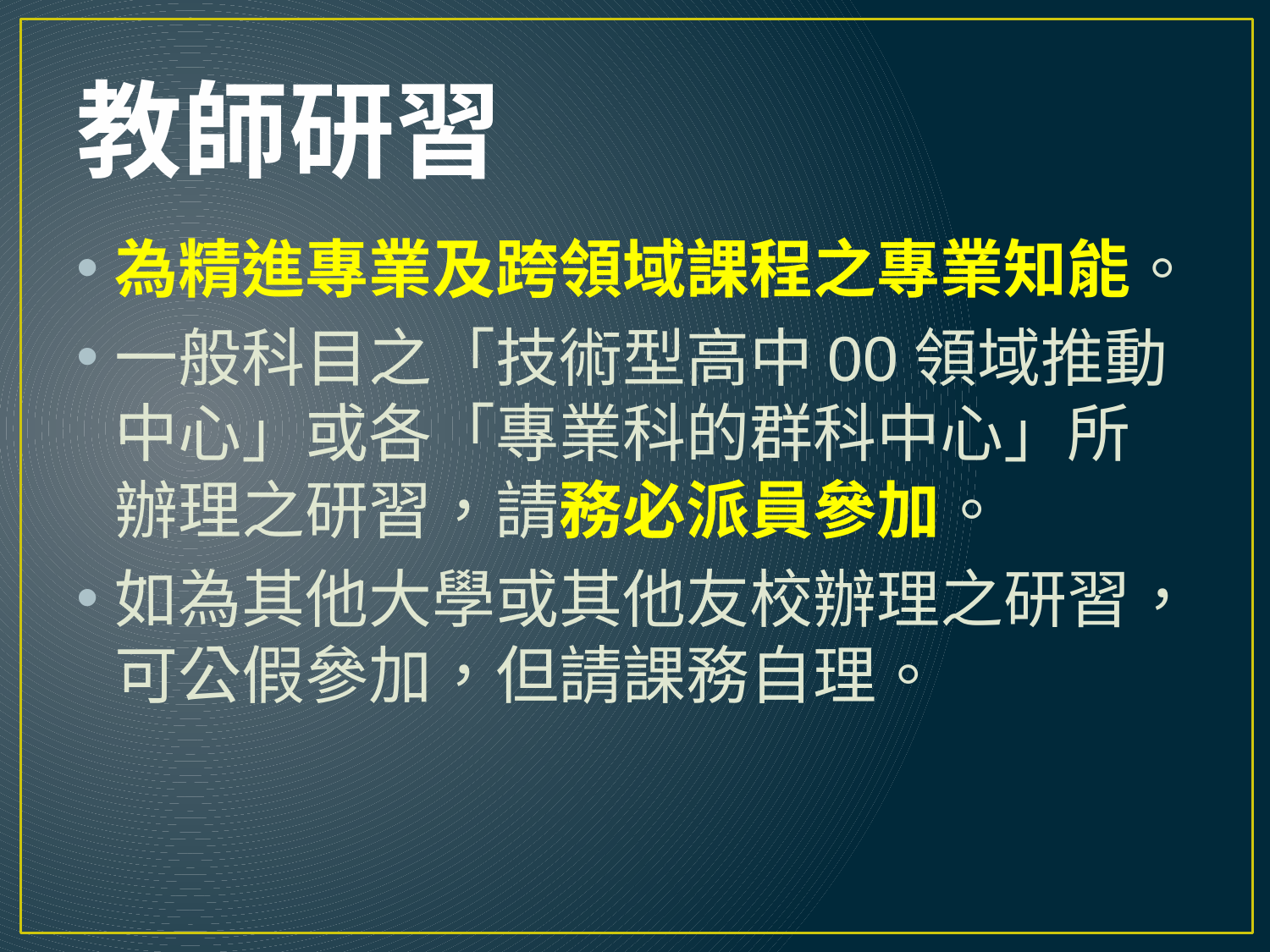

# 教師研習
為精進專業及跨領域課程之專業知能。
一般科目之「技術型高中00領域推動中心」或各「專業科的群科中心」所辦理之研習，請務必派員參加。
如為其他大學或其他友校辦理之研習，可公假參加，但請課務自理。